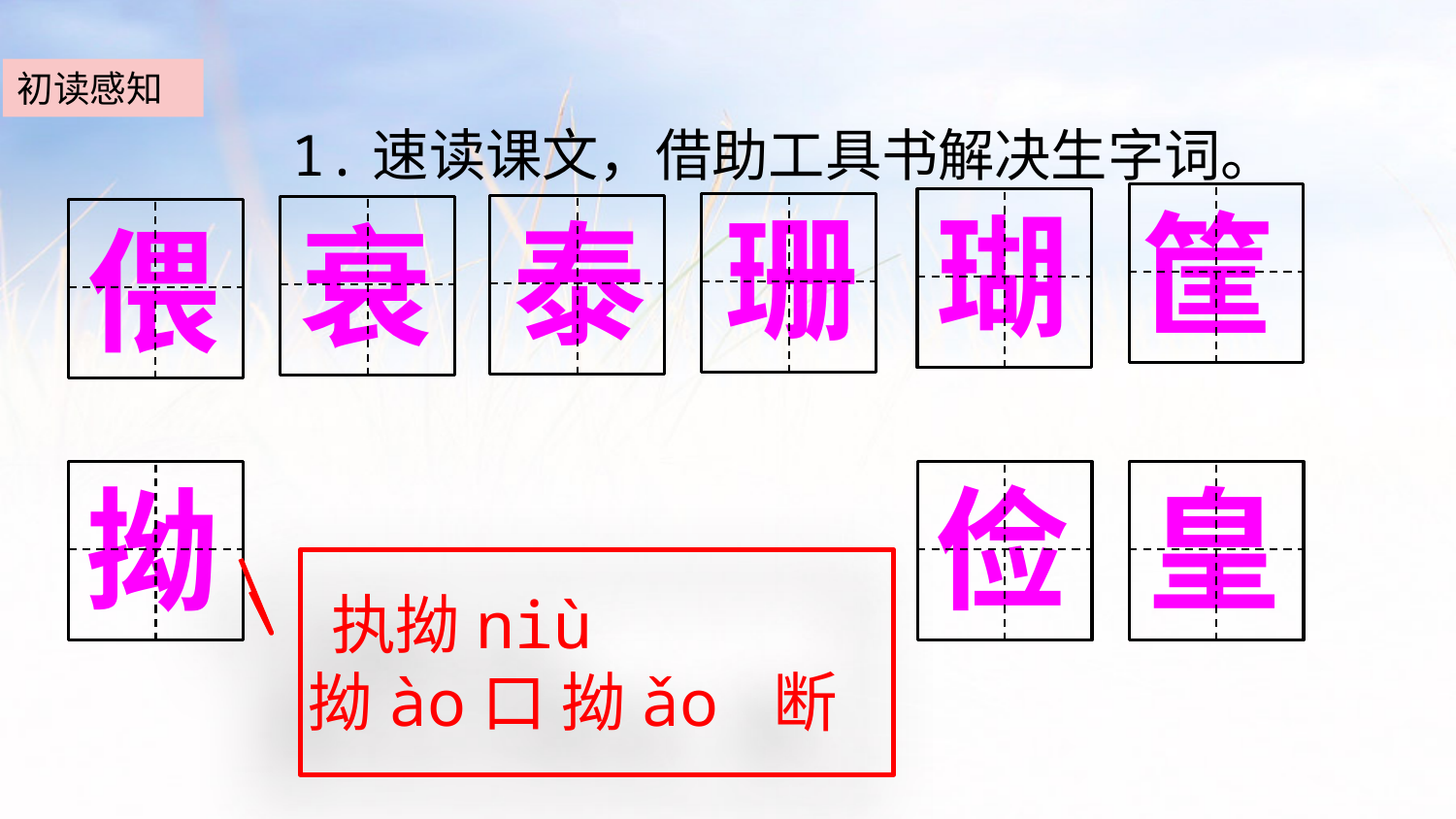

初读感知
1.速读课文，借助工具书解决生字词。

筐
瑚

珊

泰

衰

偎
俭
皇
拗

 执拗niù
拗ào口 拗ǎo 断